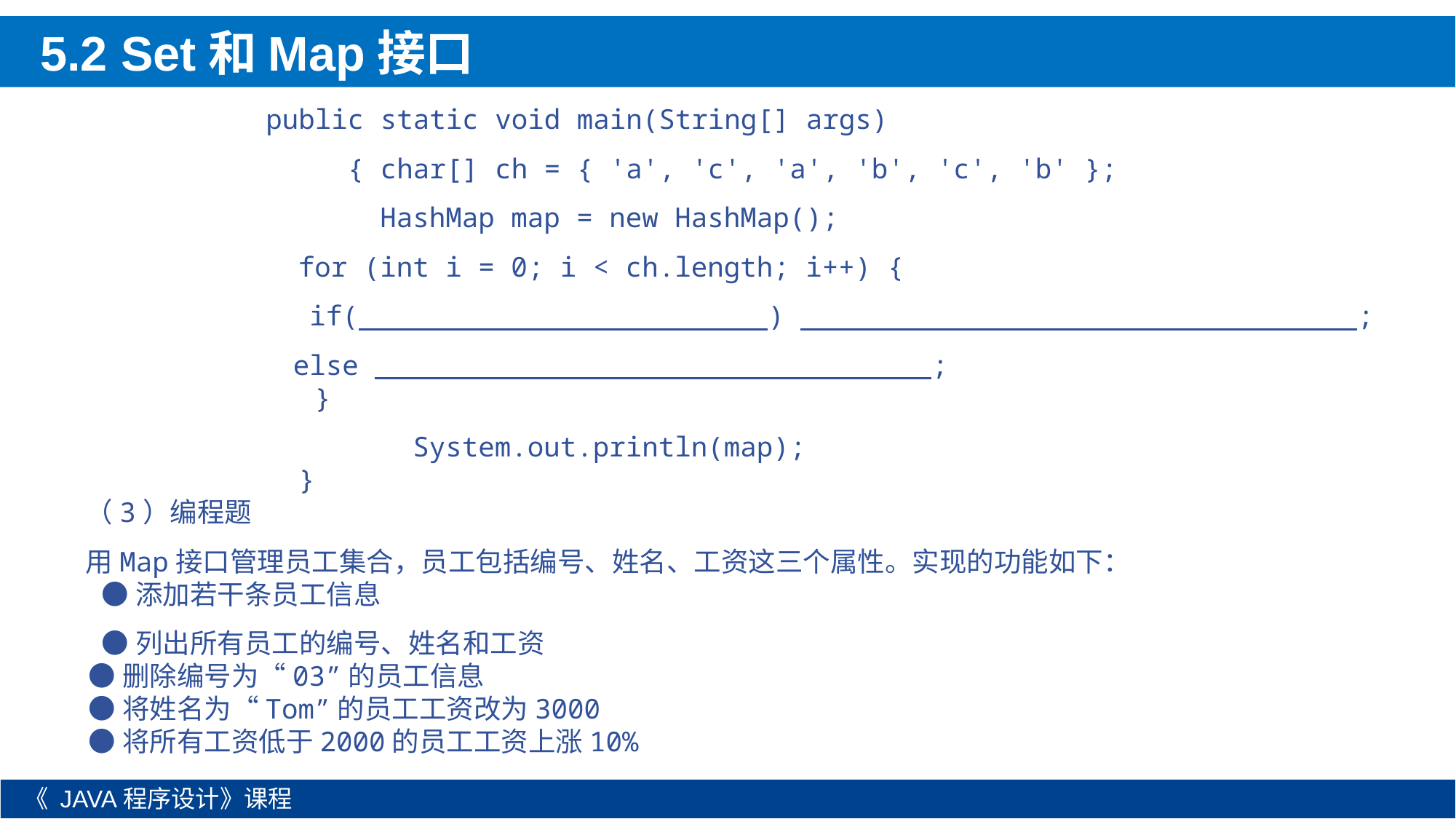

5.2 Set和Map接口
           public static void main(String[] args)
                { char[] ch = { 'a', 'c', 'a', 'b', 'c', 'b' };
                 HashMap map = new HashMap();
            for (int i = 0; i < ch.length; i++) {
	       if(                         )                                   ;
	      else                                   ;
             }
                   System.out.println(map);
             }
（3）编程题
用Map接口管理员工集合，员工包括编号、姓名、工资这三个属性。实现的功能如下：
●添加若干条员工信息
●列出所有员工的编号、姓名和工资
   ●删除编号为“03”的员工信息
   ●将姓名为“Tom”的员工工资改为3000
   ●将所有工资低于2000的员工工资上涨10%

《 JAVA程序设计》课程